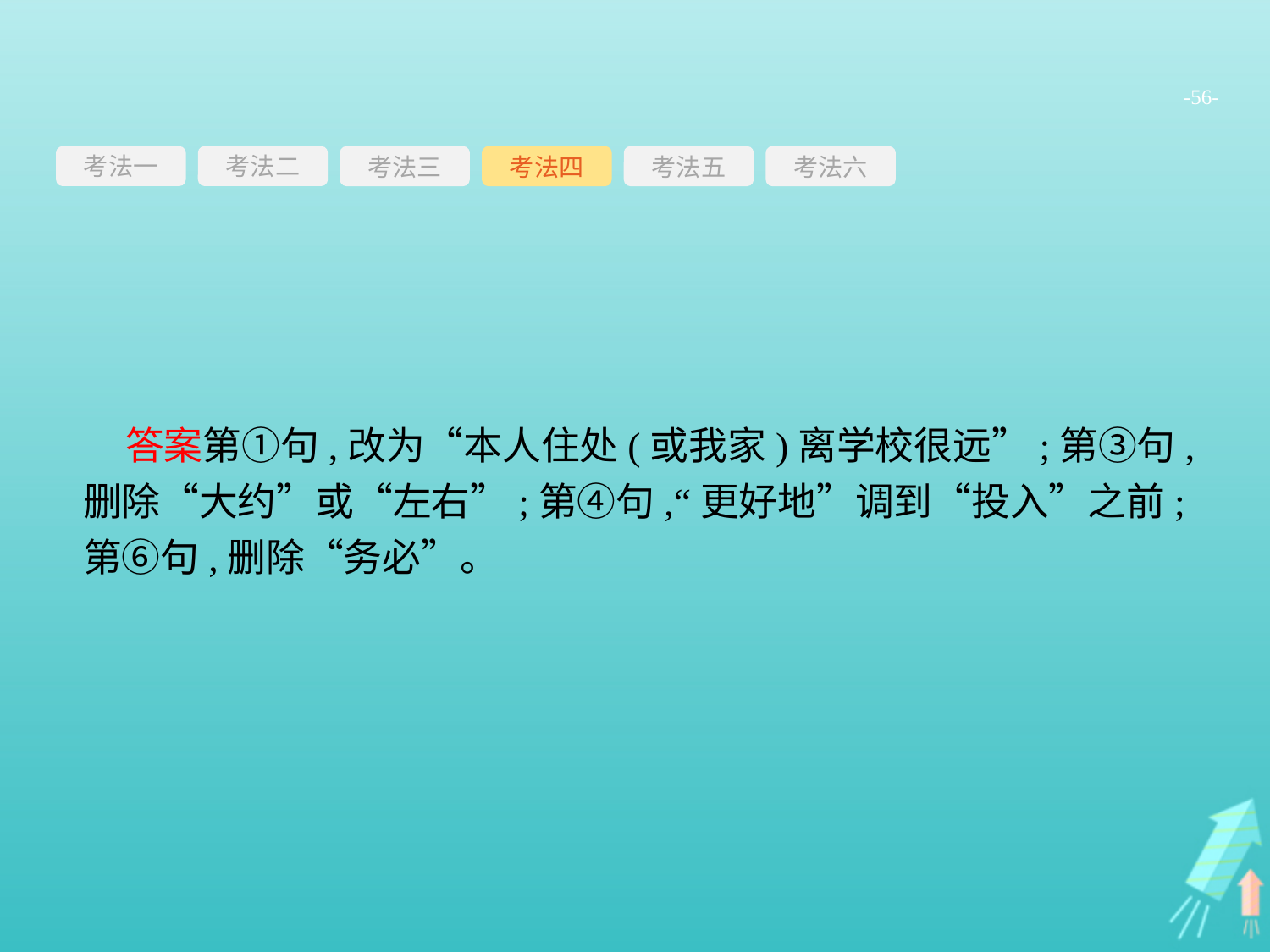

-56-
考法一
考法三
考法四
考法五
考法六
考法二
答案第①句,改为“本人住处(或我家)离学校很远”;第③句,删除“大约”或“左右”;第④句,“更好地”调到“投入”之前;第⑥句,删除“务必”。